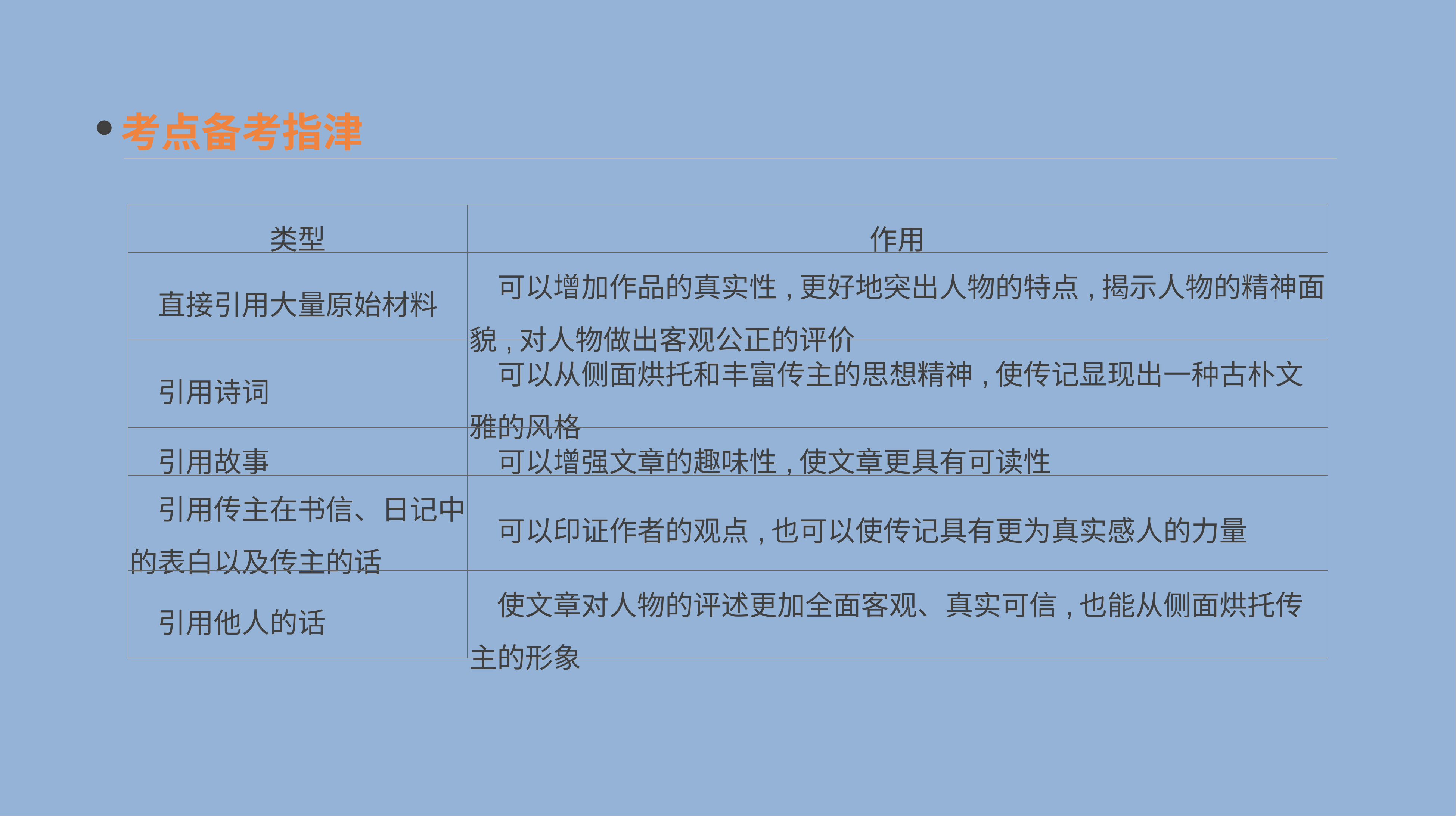

考点备考指津

| 类型 | 作用 |
| --- | --- |
| 直接引用大量原始材料 | 可以增加作品的真实性,更好地突出人物的特点,揭示人物的精神面貌,对人物做出客观公正的评价 |
| 引用诗词 | 可以从侧面烘托和丰富传主的思想精神,使传记显现出一种古朴文雅的风格 |
| 引用故事 | 可以增强文章的趣味性,使文章更具有可读性 |
| 引用传主在书信、日记中的表白以及传主的话 | 可以印证作者的观点,也可以使传记具有更为真实感人的力量 |
| 引用他人的话 | 使文章对人物的评述更加全面客观、真实可信,也能从侧面烘托传主的形象 |